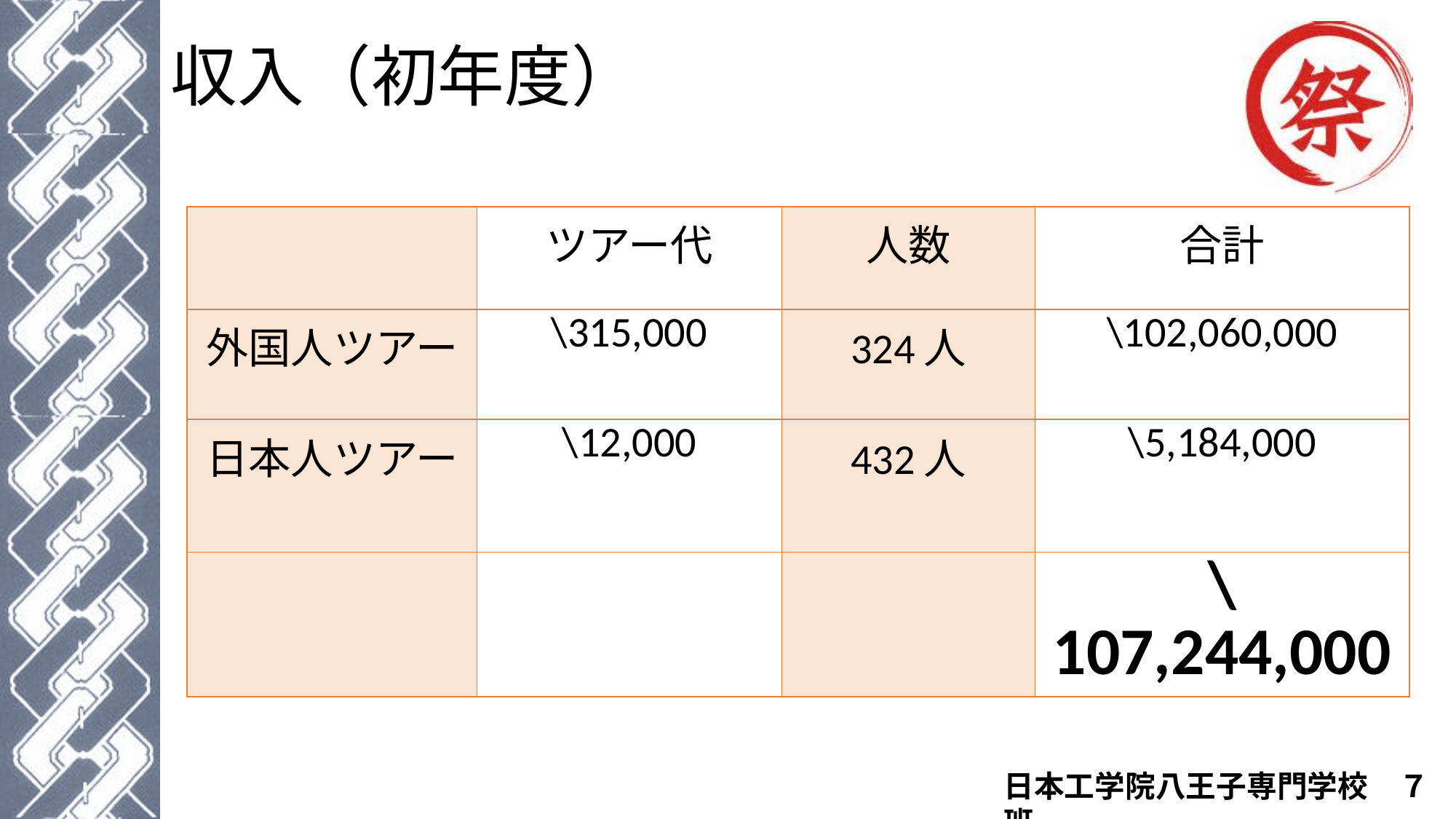

# 収入（初年度）
|  | ツアー代 | 人数 | 合計 |
| --- | --- | --- | --- |
| 外国人ツアー | \315,000 | 324人 | \102,060,000 |
| 日本人ツアー | \12,000 | 432人 | \5,184,000 |
|  |  |  | \107,244,000 |